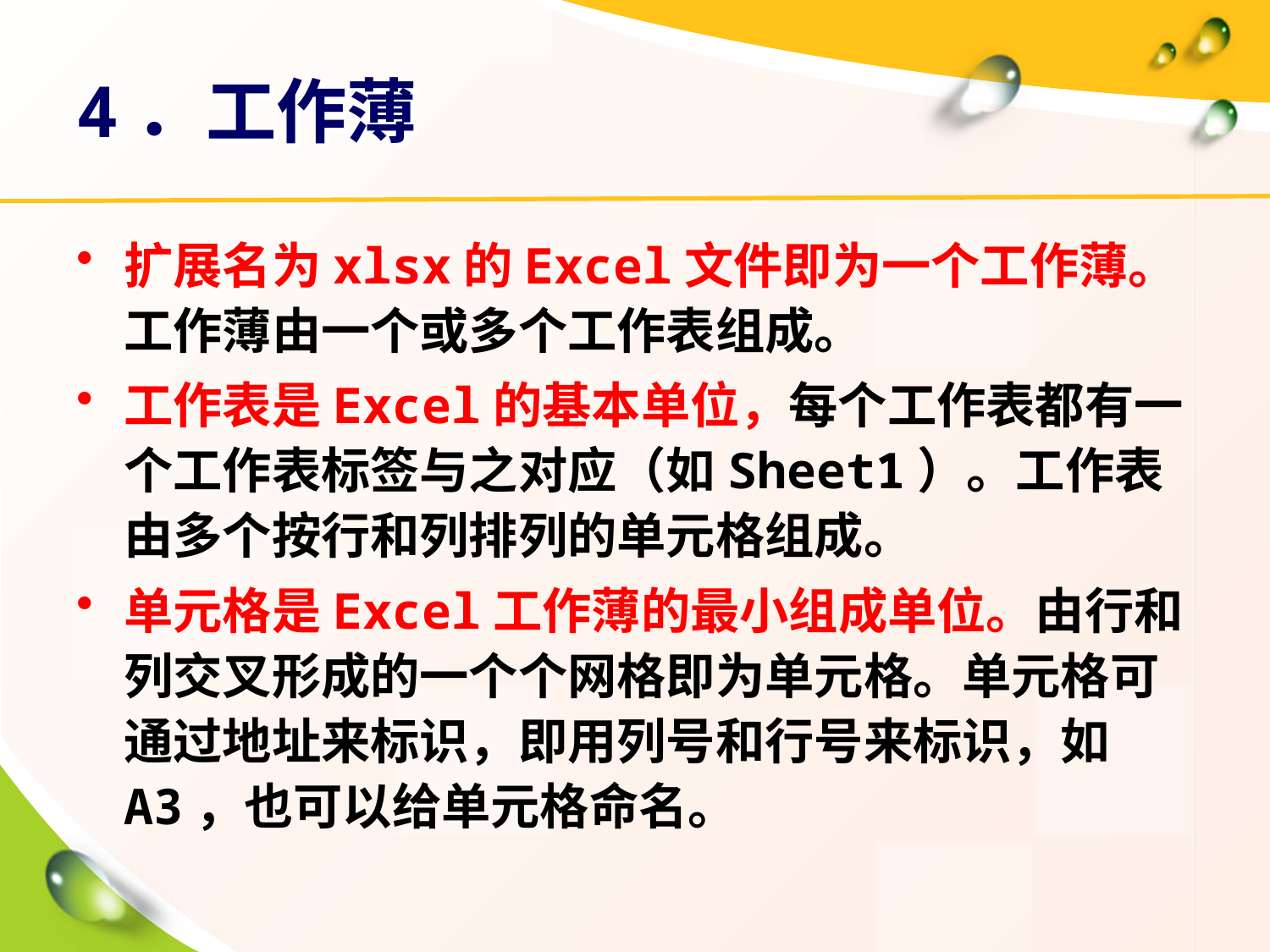

# 4．工作薄
扩展名为xlsx的Excel文件即为一个工作薄。工作薄由一个或多个工作表组成。
工作表是Excel的基本单位，每个工作表都有一个工作表标签与之对应（如Sheet1）。工作表由多个按行和列排列的单元格组成。
单元格是Excel工作薄的最小组成单位。由行和列交叉形成的一个个网格即为单元格。单元格可通过地址来标识，即用列号和行号来标识，如A3，也可以给单元格命名。